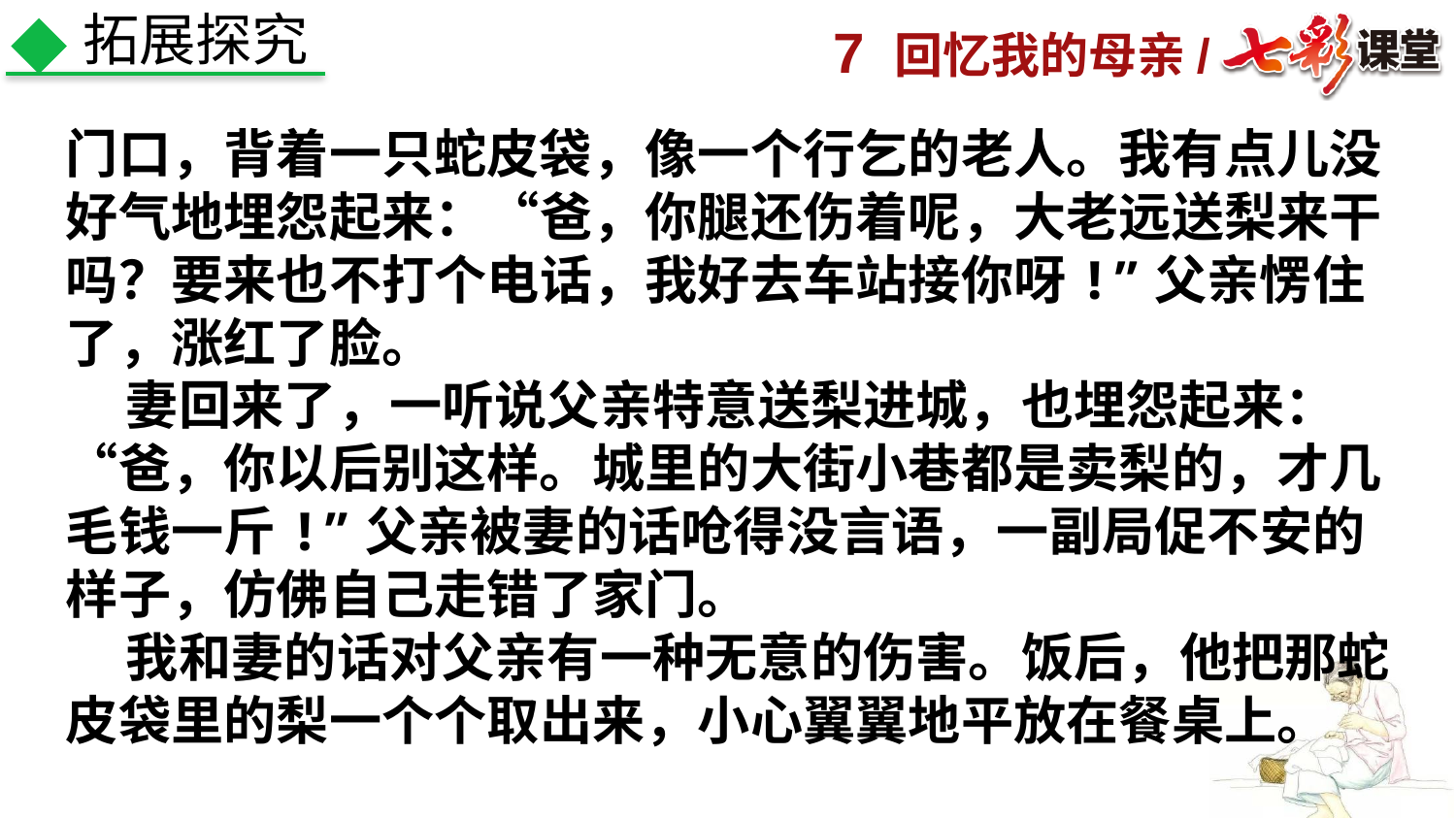

拓展探究

门口，背着一只蛇皮袋，像一个行乞的老人。我有点儿没好气地埋怨起来：“爸，你腿还伤着呢，大老远送梨来干吗？要来也不打个电话，我好去车站接你呀!”父亲愣住了，涨红了脸。
    妻回来了，一听说父亲特意送梨进城，也埋怨起来：“爸，你以后别这样。城里的大街小巷都是卖梨的，才几毛钱一斤!”父亲被妻的话呛得没言语，一副局促不安的样子，仿佛自己走错了家门。
    我和妻的话对父亲有一种无意的伤害。饭后，他把那蛇皮袋里的梨一个个取出来，小心翼翼地平放在餐桌上。